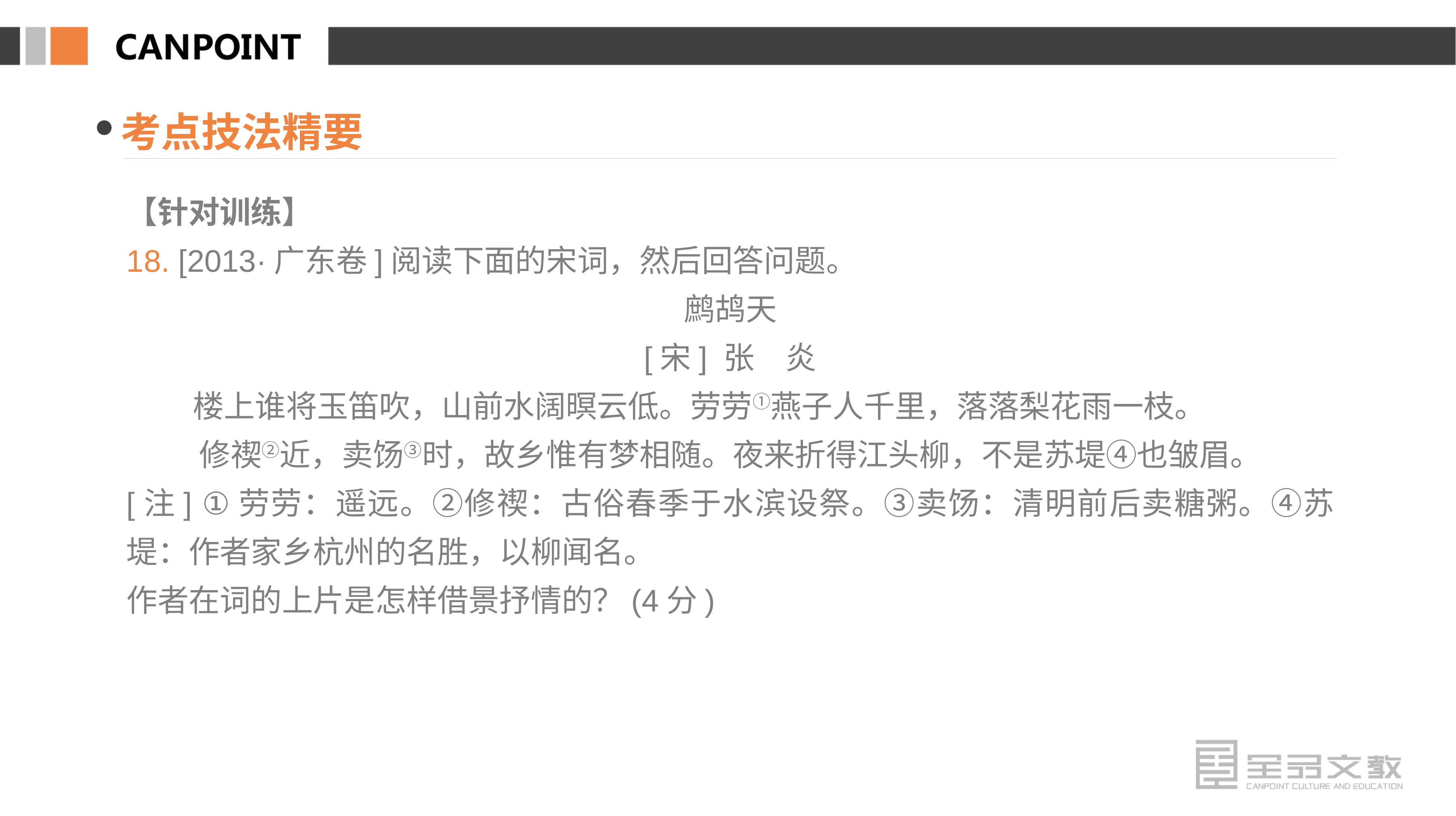

考点技法精要

【针对训练】
18. [2013·广东卷]阅读下面的宋词，然后回答问题。
鹧鸪天
[宋] 张　炎
楼上谁将玉笛吹，山前水阔暝云低。劳劳①燕子人千里，落落梨花雨一枝。
修禊②近，卖饧③时，故乡惟有梦相随。夜来折得江头柳，不是苏堤④也皱眉。
[注] ①劳劳：遥远。②修禊：古俗春季于水滨设祭。③卖饧：清明前后卖糖粥。④苏堤：作者家乡杭州的名胜，以柳闻名。
作者在词的上片是怎样借景抒情的？(4分)